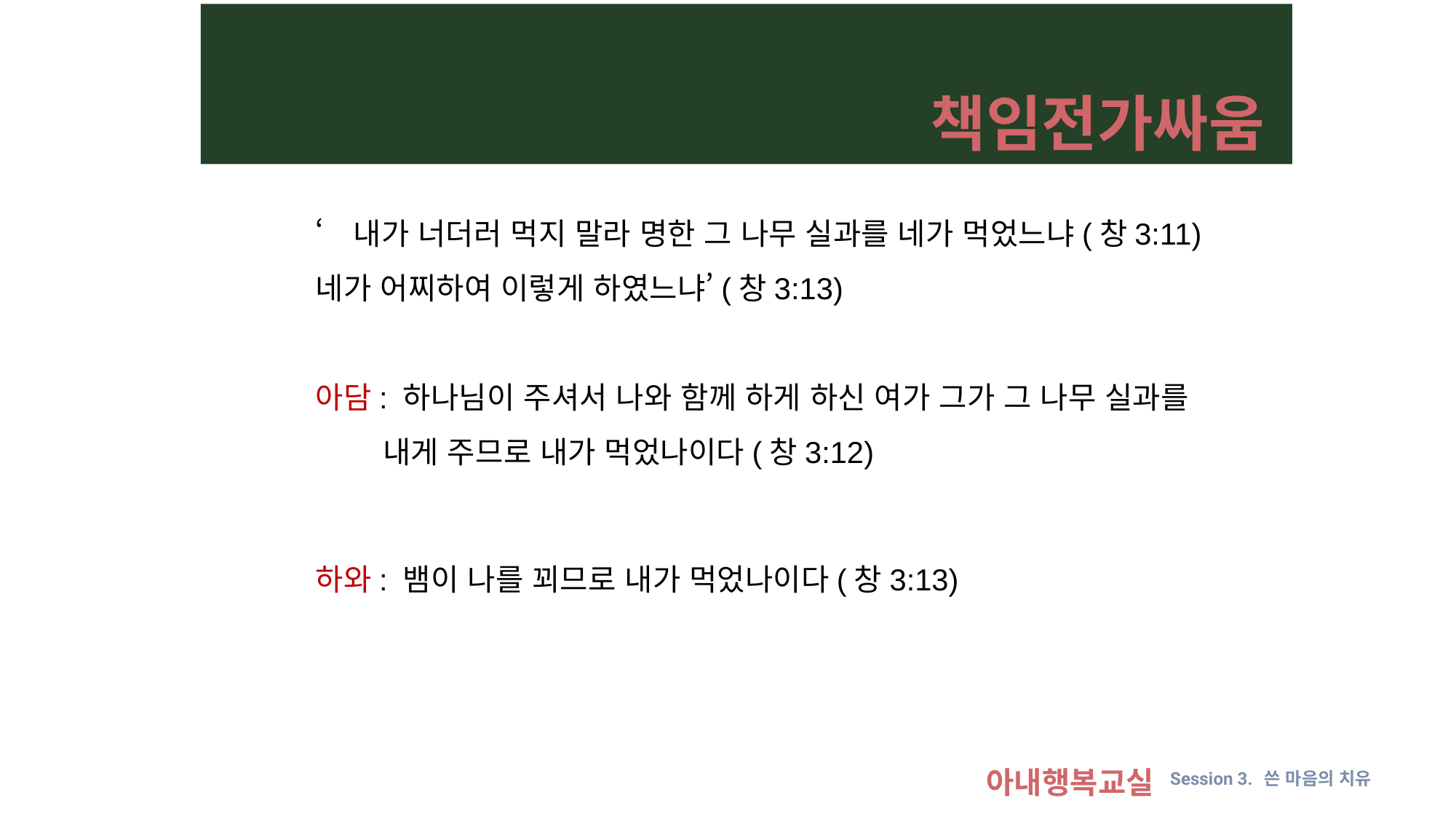

책임전가싸움
‘내가 너더러 먹지 말라 명한 그 나무 실과를 네가 먹었느냐(창3:11)
네가 어찌하여 이렇게 하였느냐’(창3:13)
아담: 하나님이 주셔서 나와 함께 하게 하신 여가 그가 그 나무 실과를
       내게 주므로 내가 먹었나이다(창3:12)

하와: 뱀이 나를 꾀므로 내가 먹었나이다(창3:13)

아내행복교실 Session 3. 쓴 마음의 치유